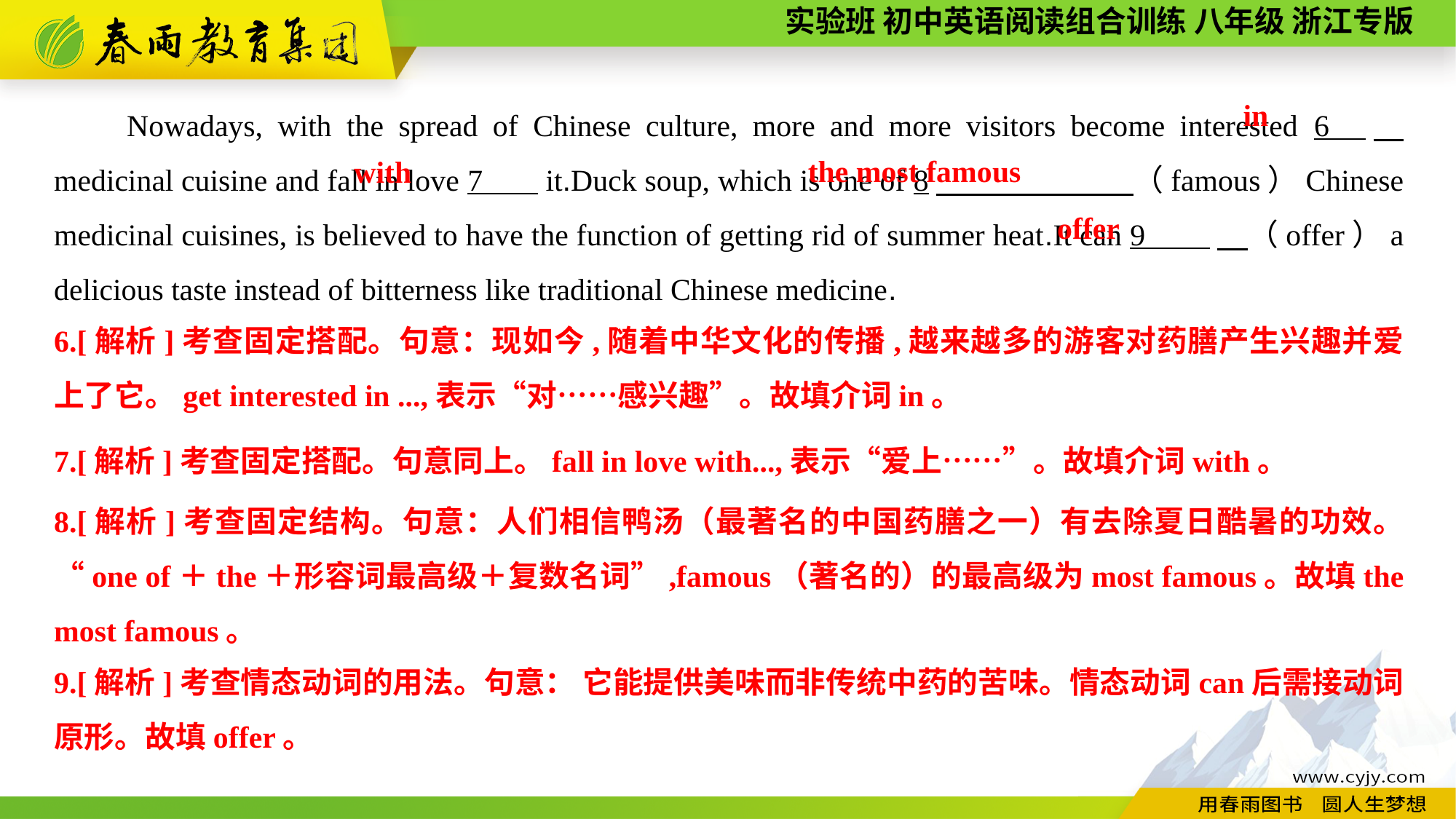

Nowadays, with the spread of Chinese culture, more and more visitors become interested 6  　 medicinal cuisine and fall in love 7        it.Duck soup, which is one of 8　                        （famous）Chinese medicinal cuisines, is believed to have the function of getting rid of summer heat.It can 9        　（offer）a delicious taste instead of bitterness like traditional Chinese medicine.
 in
the most famous
with
offer
6.[解析]考查固定搭配。句意：现如今,随着中华文化的传播,越来越多的游客对药膳产生兴趣并爱上了它。get interested in ...,表示“对……感兴趣”。故填介词in。
7.[解析]考查固定搭配。句意同上。fall in love with...,表示“爱上……”。故填介词with。
8.[解析]考查固定结构。句意：人们相信鸭汤（最著名的中国药膳之一）有去除夏日酷暑的功效。 “one of＋the＋形容词最高级＋复数名词”,famous（著名的）的最高级为most famous。故填the most famous。
9.[解析]考查情态动词的用法。句意： 它能提供美味而非传统中药的苦味。情态动词can后需接动词原形。故填offer。